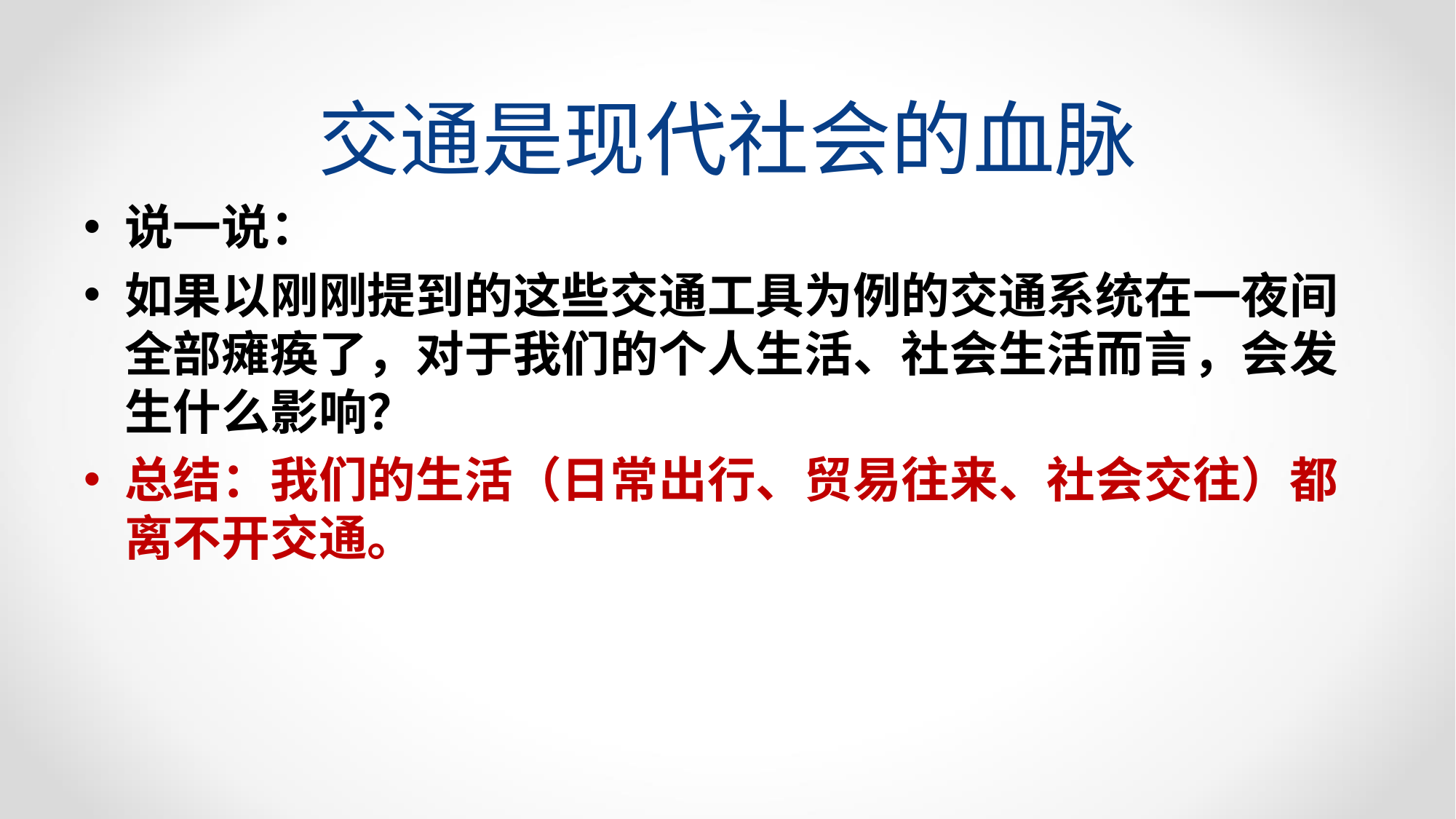

# 交通是现代社会的血脉
说一说：
如果以刚刚提到的这些交通工具为例的交通系统在一夜间全部瘫痪了，对于我们的个人生活、社会生活而言，会发生什么影响？
总结：我们的生活（日常出行、贸易往来、社会交往）都离不开交通。